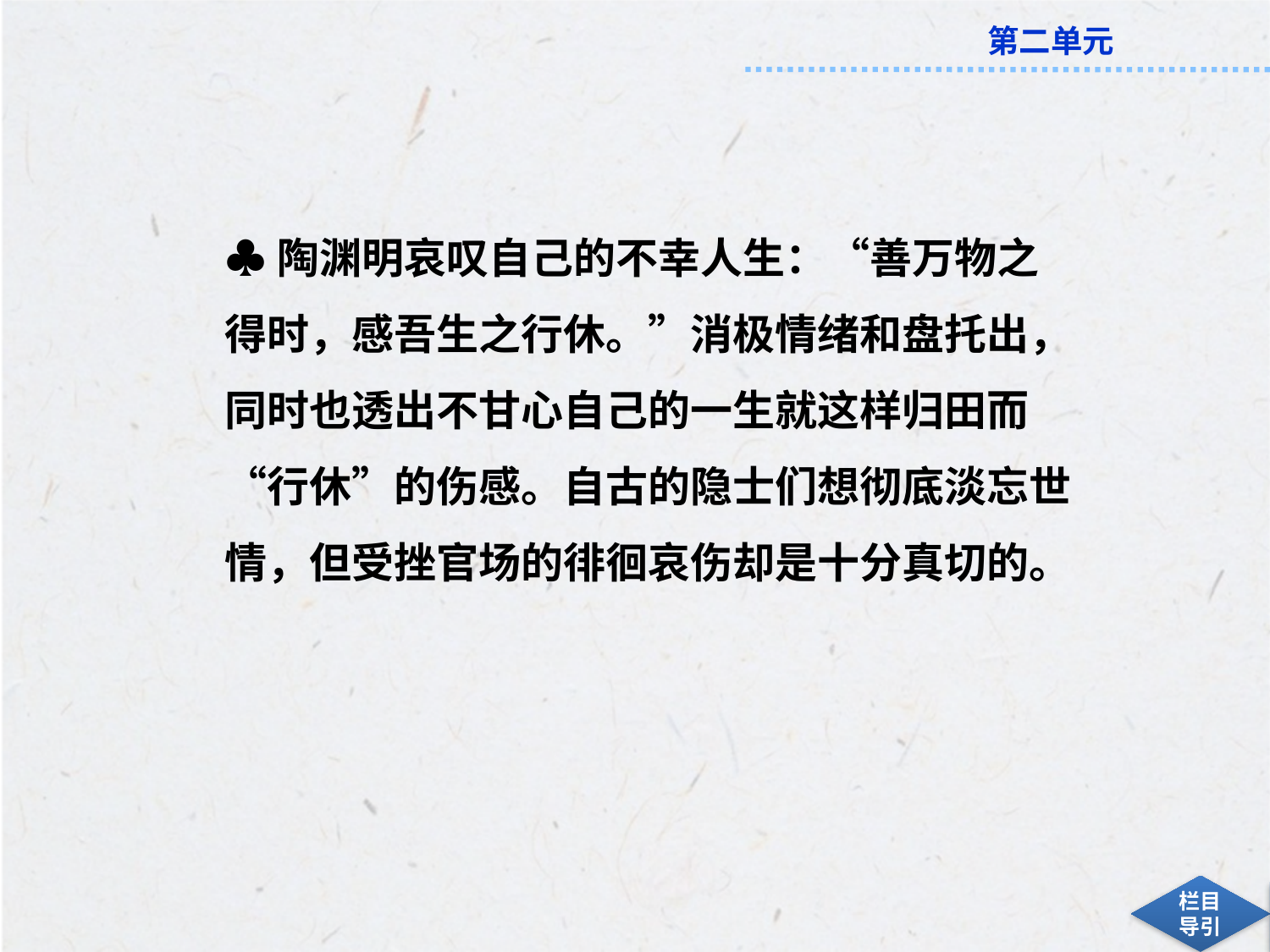

♣陶渊明哀叹自己的不幸人生：“善万物之得时，感吾生之行休。”消极情绪和盘托出，同时也透出不甘心自己的一生就这样归田而“行休”的伤感。自古的隐士们想彻底淡忘世情，但受挫官场的徘徊哀伤却是十分真切的。